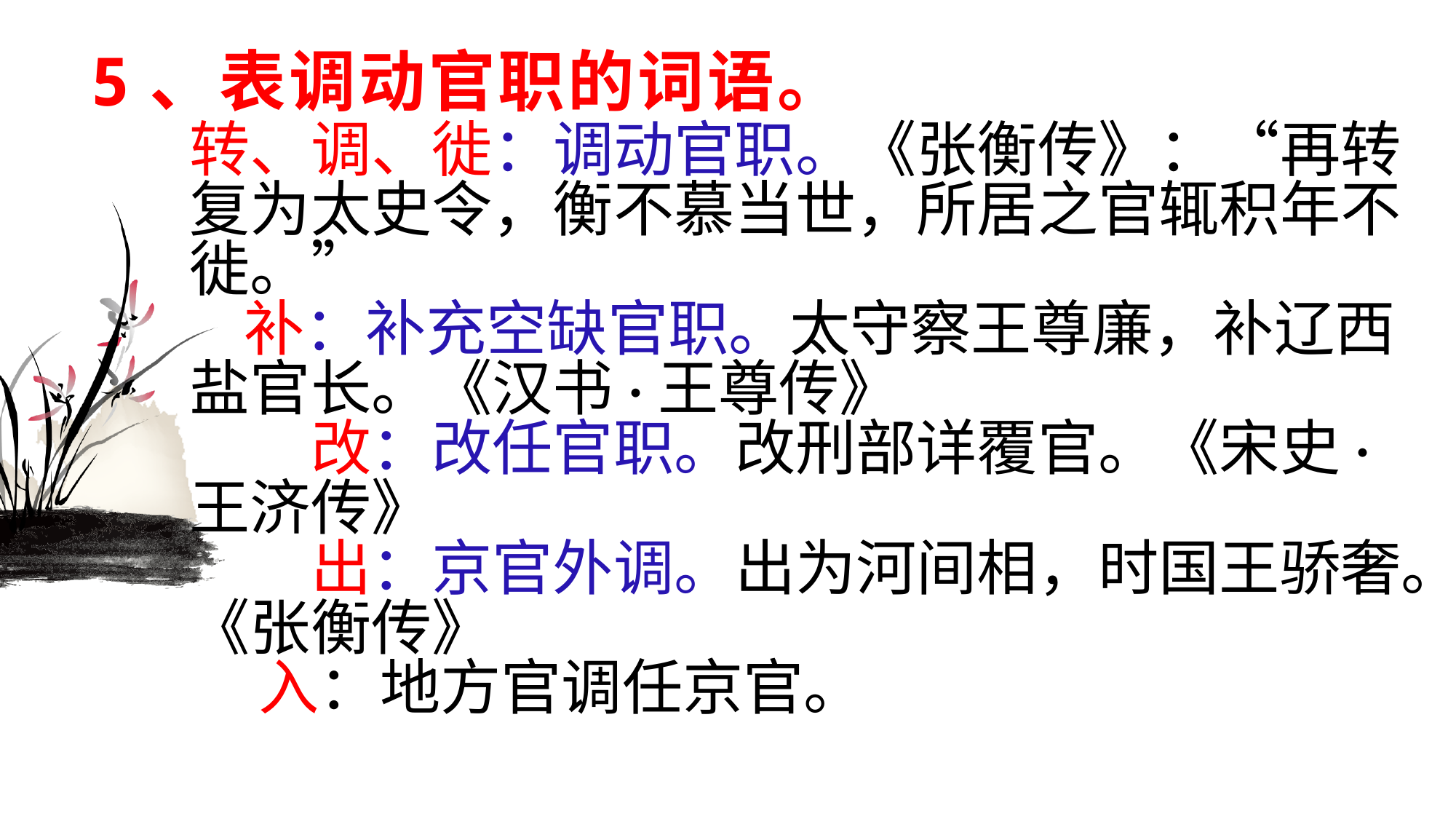

# 5、表调动官职的词语。
转、调、徙：调动官职。《张衡传》：“再转复为太史令，衡不慕当世，所居之官辄积年不徙。”
    补：补充空缺官职。太守察王尊廉，补辽西盐官长。《汉书·王尊传》
　　改：改任官职。改刑部详覆官。《宋史·王济传》
　　出：京官外调。出为河间相，时国王骄奢。《张衡传》
    入：地方官调任京官。